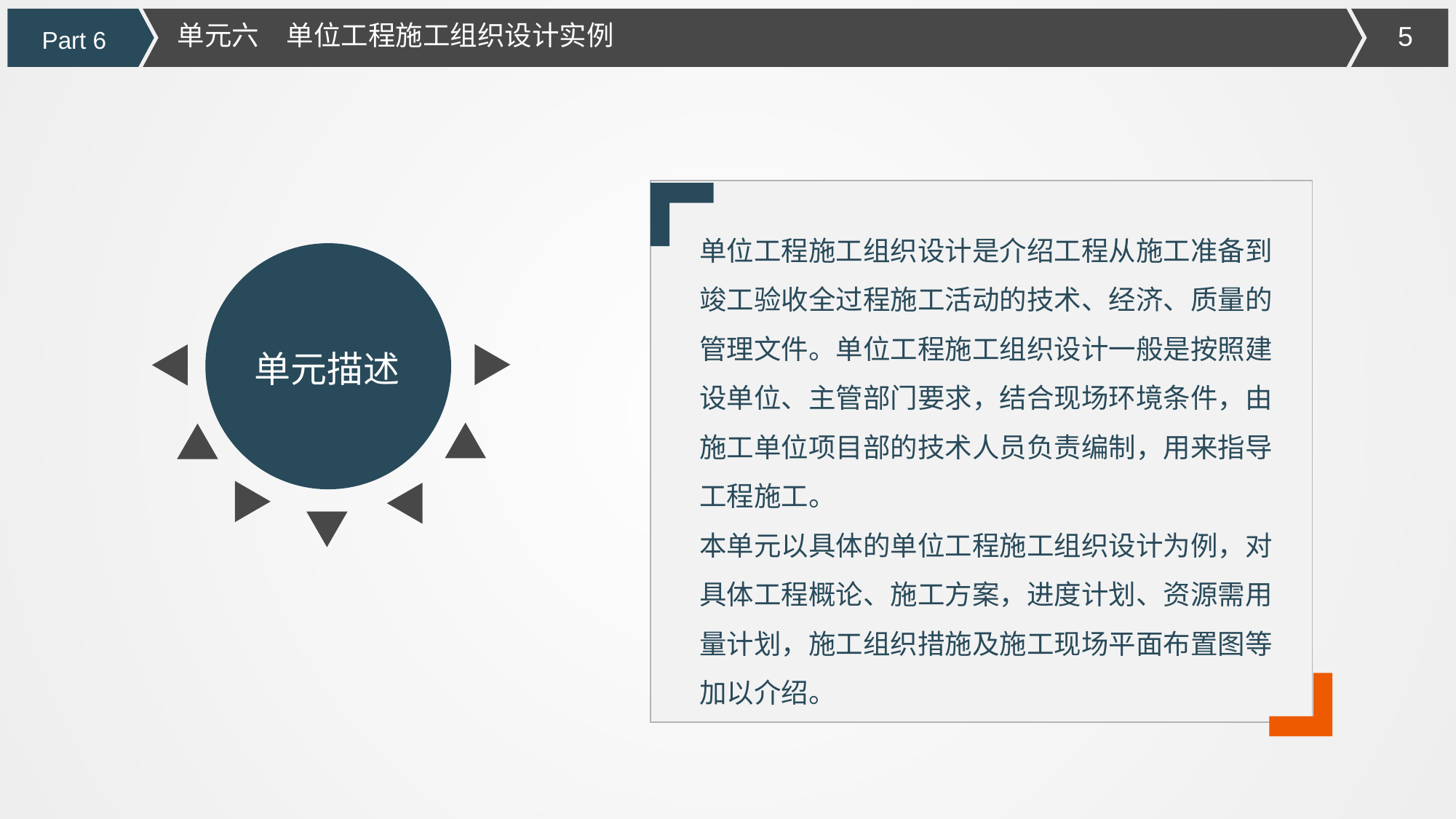

单元六　单位工程施工组织设计实例
Part 6

单位工程施工组织设计是介绍工程从施工准备到竣工验收全过程施工活动的技术、经济、质量的管理文件。单位工程施工组织设计一般是按照建设单位、主管部门要求，结合现场环境条件，由施工单位项目部的技术人员负责编制，用来指导工程施工。
本单元以具体的单位工程施工组织设计为例，对具体工程概论、施工方案，进度计划、资源需用量计划，施工组织措施及施工现场平面布置图等加以介绍。

单元描述